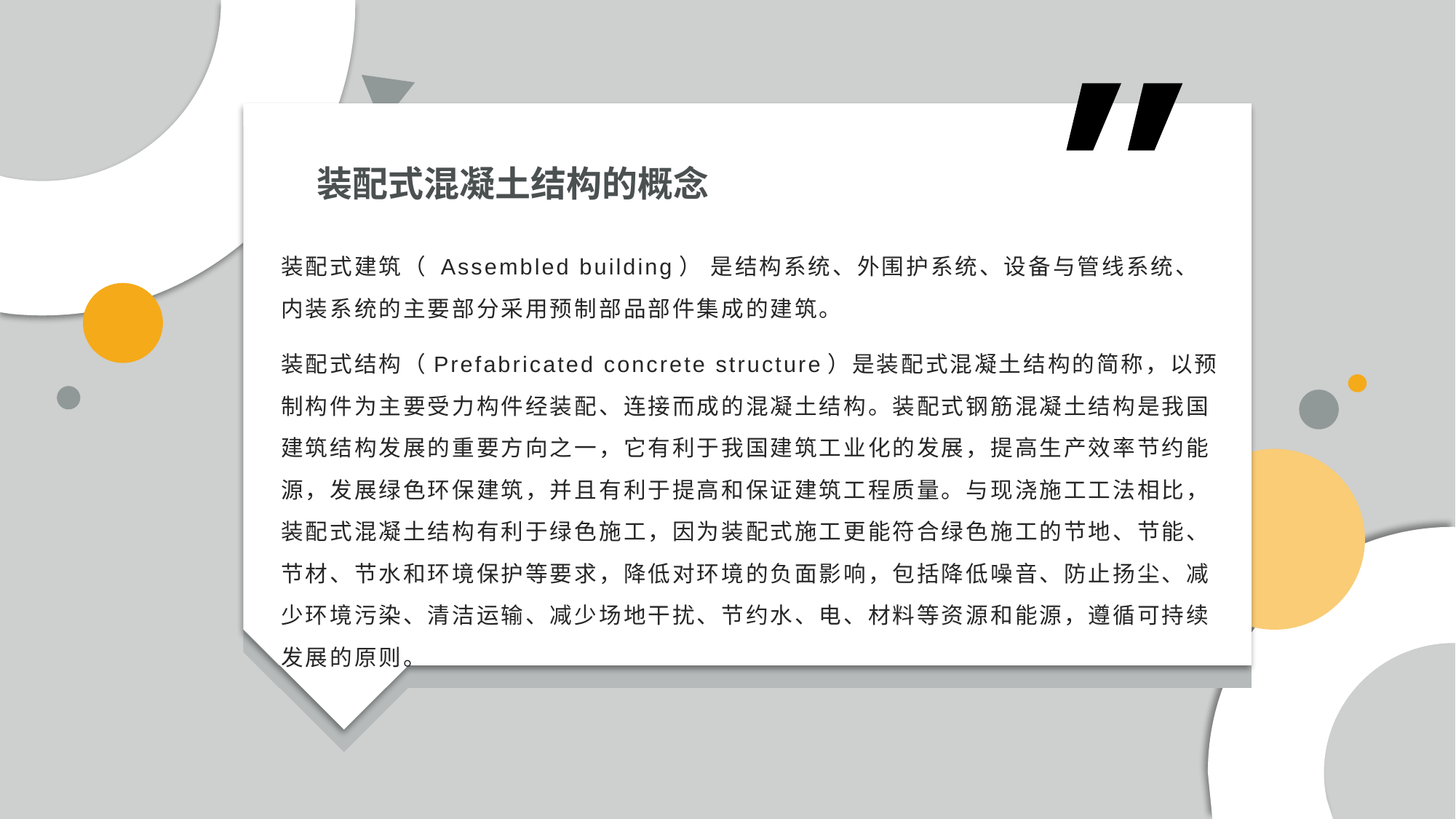

装配式混凝土结构的概念
装配式建筑（ Assembled building） 是结构系统、外围护系统、设备与管线系统、内装系统的主要部分采用预制部品部件集成的建筑。
装配式结构（Prefabricated concrete structure）是装配式混凝土结构的简称，以预制构件为主要受力构件经装配、连接而成的混凝土结构。装配式钢筋混凝土结构是我国建筑结构发展的重要方向之一，它有利于我国建筑工业化的发展，提高生产效率节约能源，发展绿色环保建筑，并且有利于提高和保证建筑工程质量。与现浇施工工法相比，装配式混凝土结构有利于绿色施工，因为装配式施工更能符合绿色施工的节地、节能、节材、节水和环境保护等要求，降低对环境的负面影响，包括降低噪音、防止扬尘、减少环境污染、清洁运输、减少场地干扰、节约水、电、材料等资源和能源，遵循可持续发展的原则。